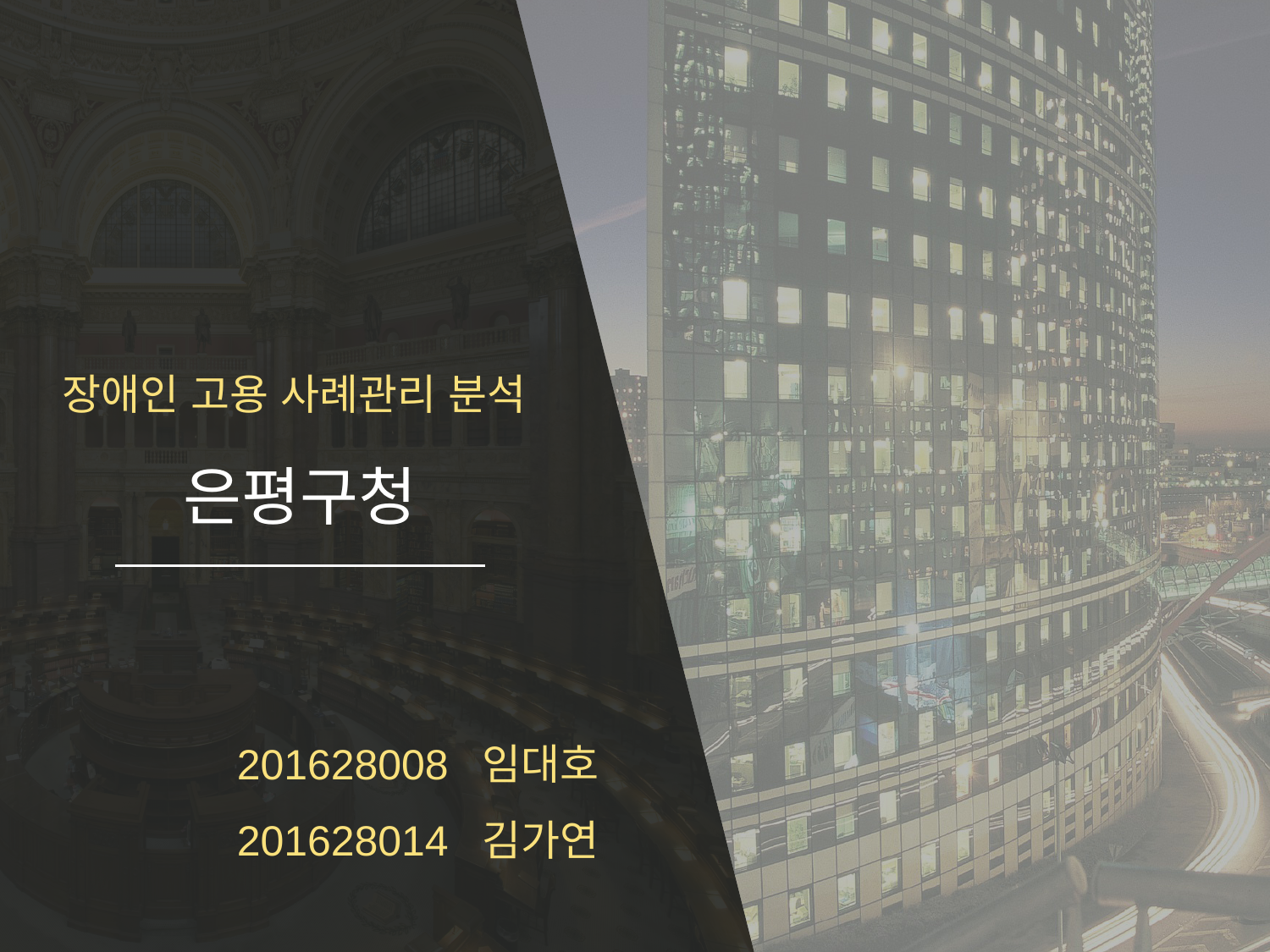

장애인 고용 사례관리 분석
은평구청
201628008  임대호
201628014  김가연